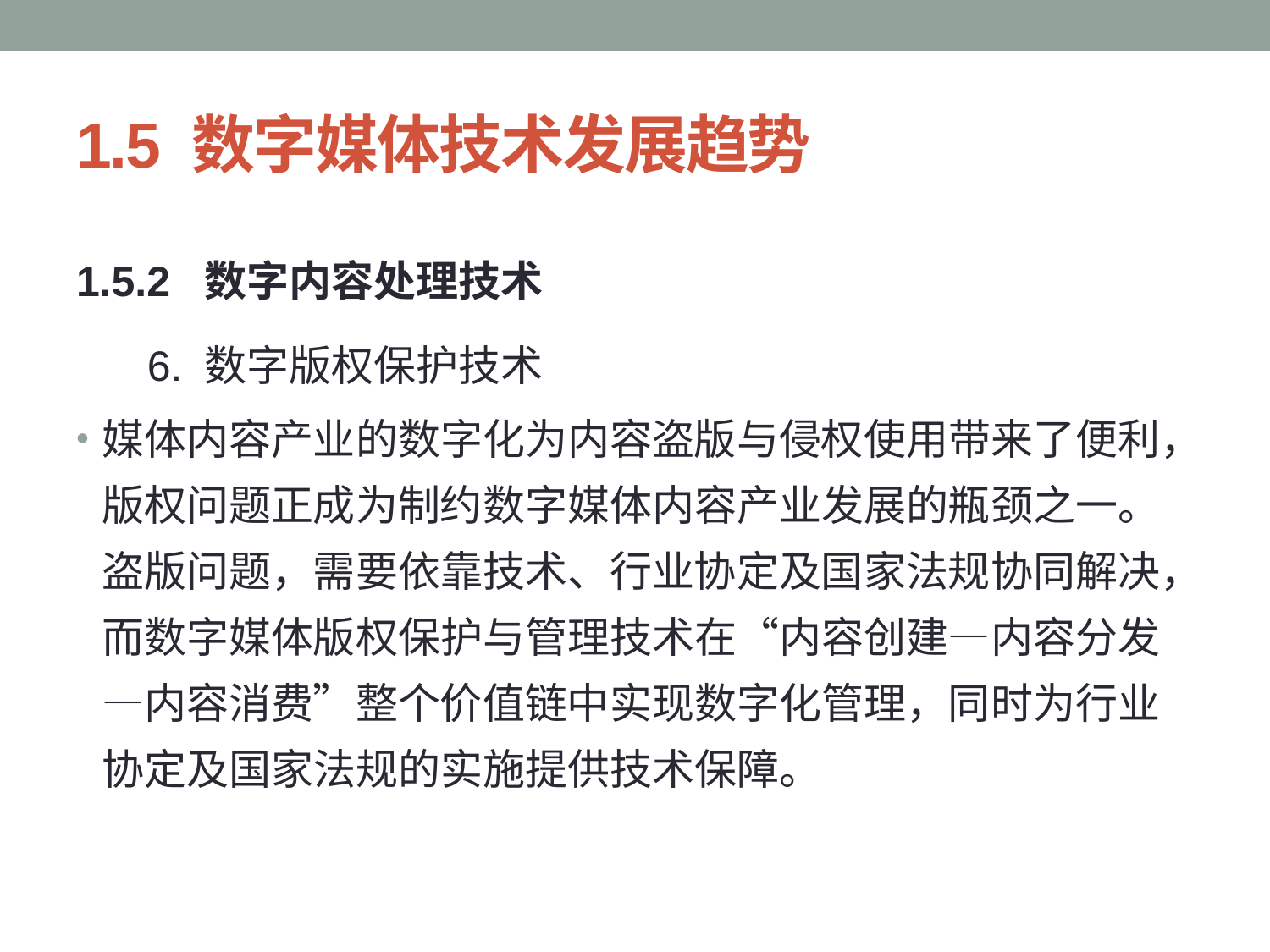

# 1.5 数字媒体技术发展趋势
1.5.2  数字内容处理技术
      6. 数字版权保护技术
媒体内容产业的数字化为内容盗版与侵权使用带来了便利，版权问题正成为制约数字媒体内容产业发展的瓶颈之一。盗版问题，需要依靠技术、行业协定及国家法规协同解决，而数字媒体版权保护与管理技术在“内容创建—内容分发—内容消费”整个价值链中实现数字化管理，同时为行业协定及国家法规的实施提供技术保障。